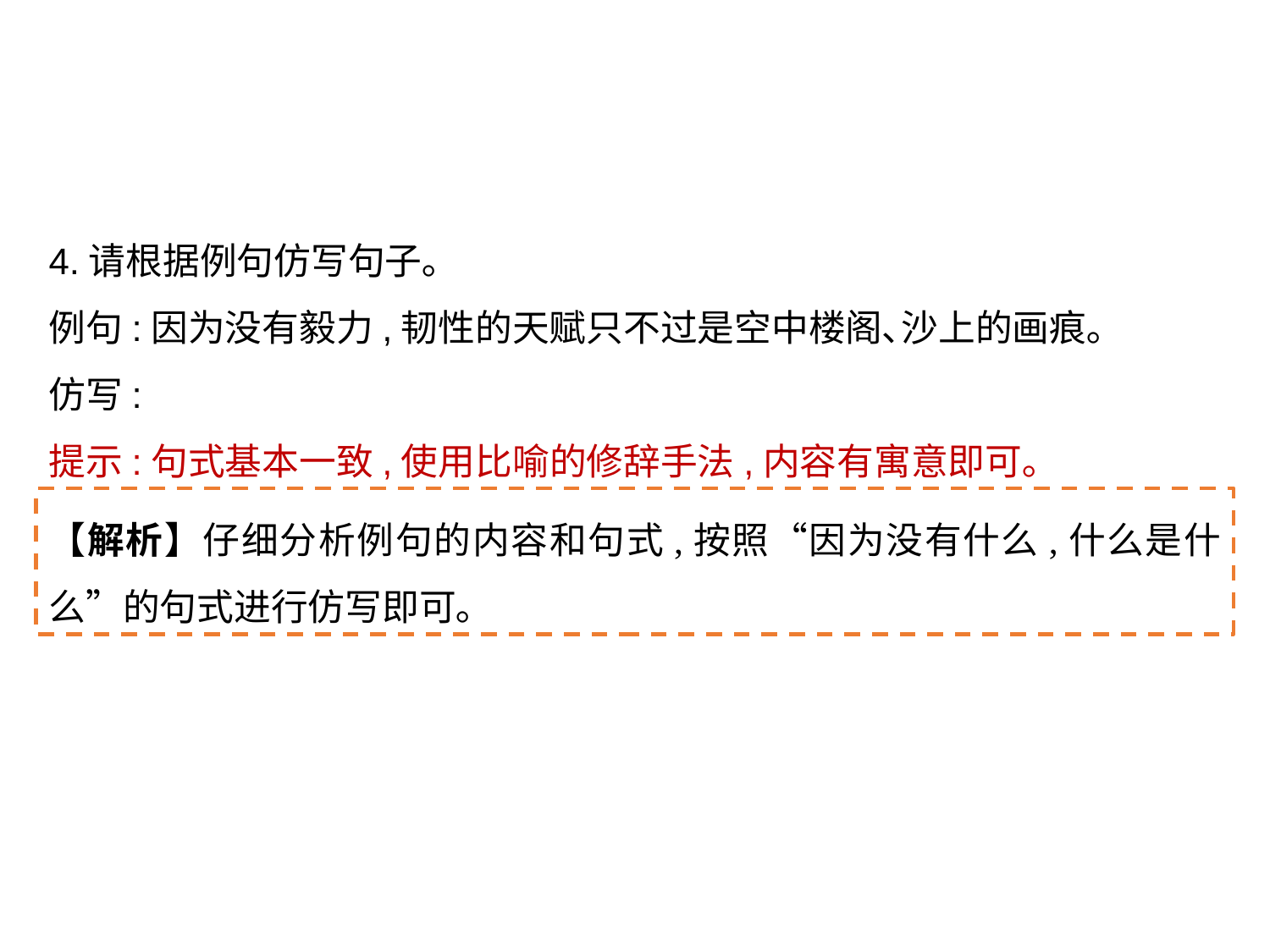

4.请根据例句仿写句子｡
例句:因为没有毅力,韧性的天赋只不过是空中楼阁､沙上的画痕｡
仿写:
提示:句式基本一致,使用比喻的修辞手法,内容有寓意即可｡
【解析】仔细分析例句的内容和句式,按照“因为没有什么,什么是什么”的句式进行仿写即可｡